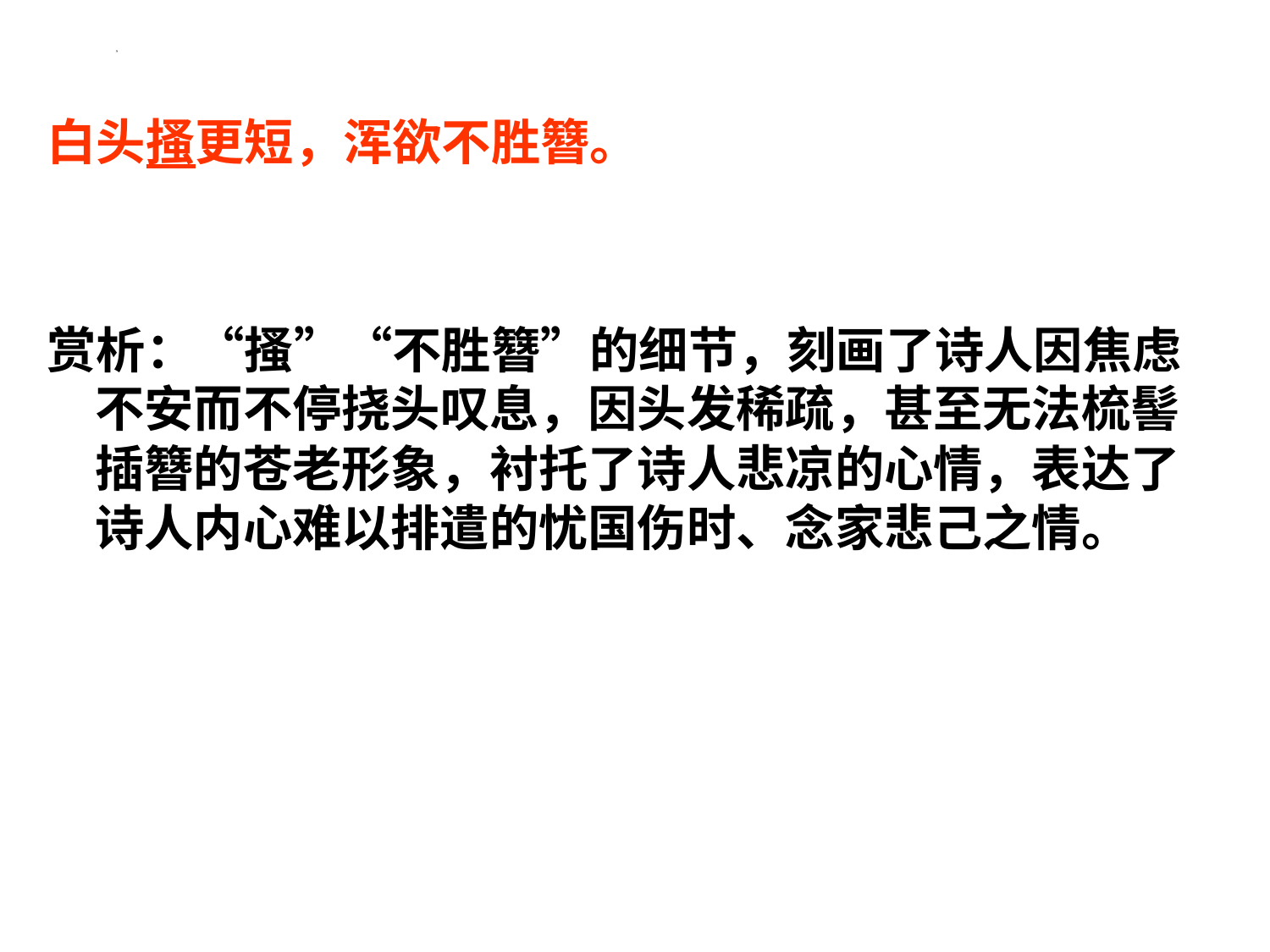

白头搔更短，浑欲不胜簪。

赏析：“搔”“不胜簪”的细节，刻画了诗人因焦虑不安而不停挠头叹息，因头发稀疏，甚至无法梳髻插簪的苍老形象，衬托了诗人悲凉的心情，表达了诗人内心难以排遣的忧国伤时、念家悲己之情。